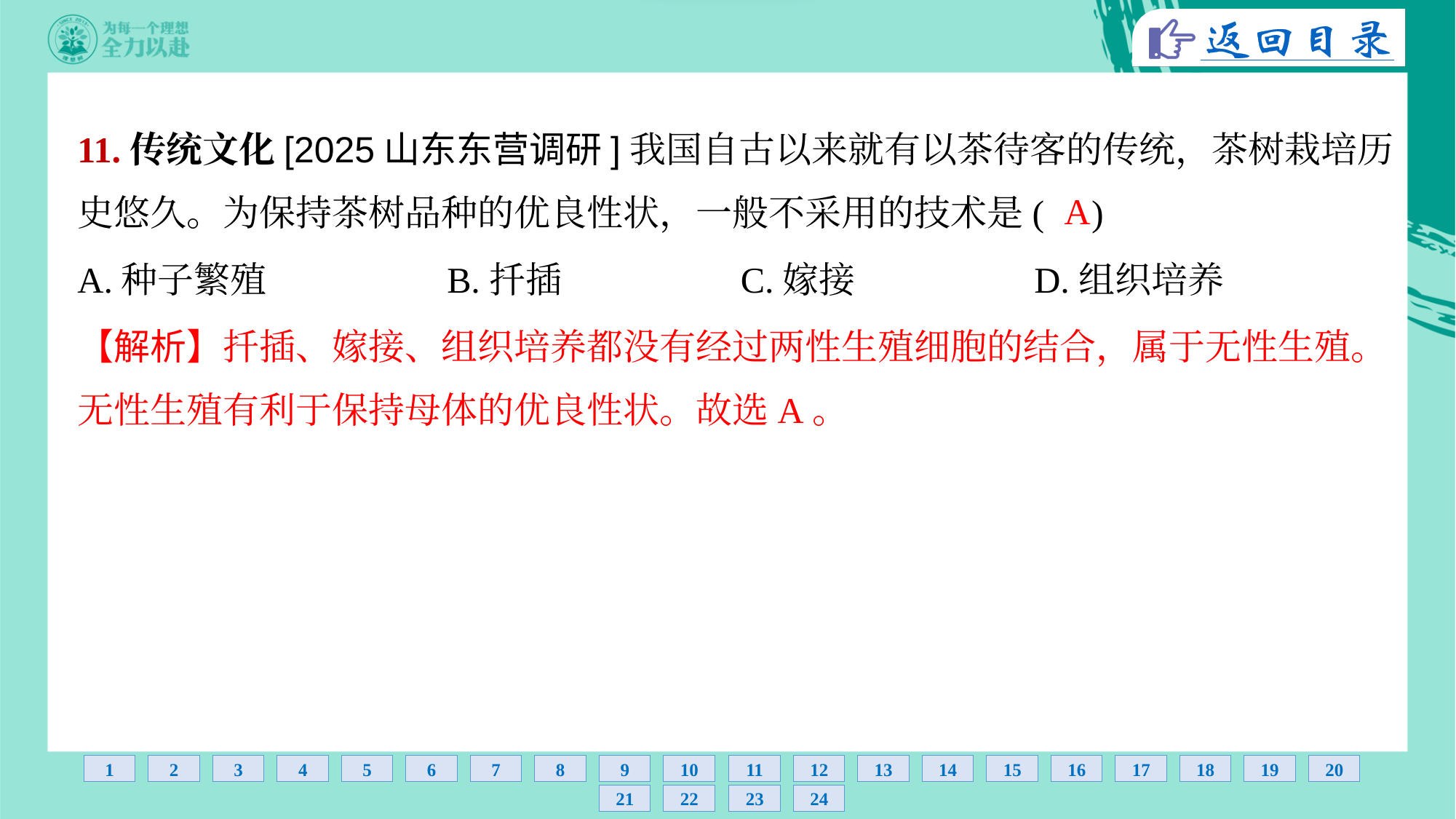

11.传统文化[2025山东东营调研]我国自古以来就有以茶待客的传统，茶树栽培历
史悠久。为保持茶树品种的优良性状，一般不采用的技术是(     )
A
A.种子繁殖	B.扦插	C.嫁接	D.组织培养
【解析】扦插、嫁接、组织培养都没有经过两性生殖细胞的结合，属于无性生殖。
无性生殖有利于保持母体的优良性状。故选A。